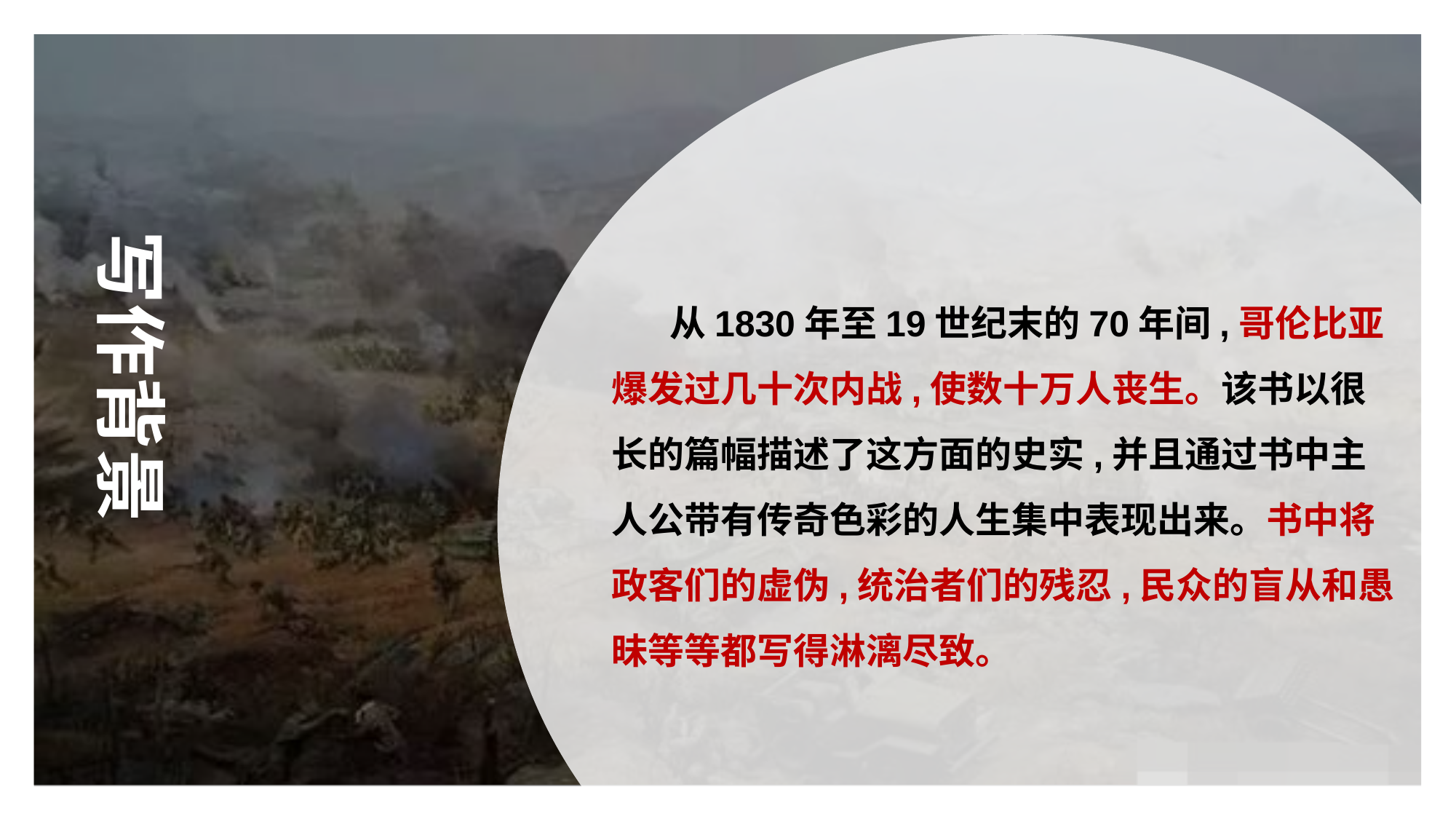

写作背景

      从1830年至19世纪末的70年间,哥伦比亚爆发过几十次内战,使数十万人丧生。该书以很长的篇幅描述了这方面的史实,并且通过书中主人公带有传奇色彩的人生集中表现出来。书中将政客们的虚伪,统治者们的残忍,民众的盲从和愚昧等等都写得淋漓尽致。